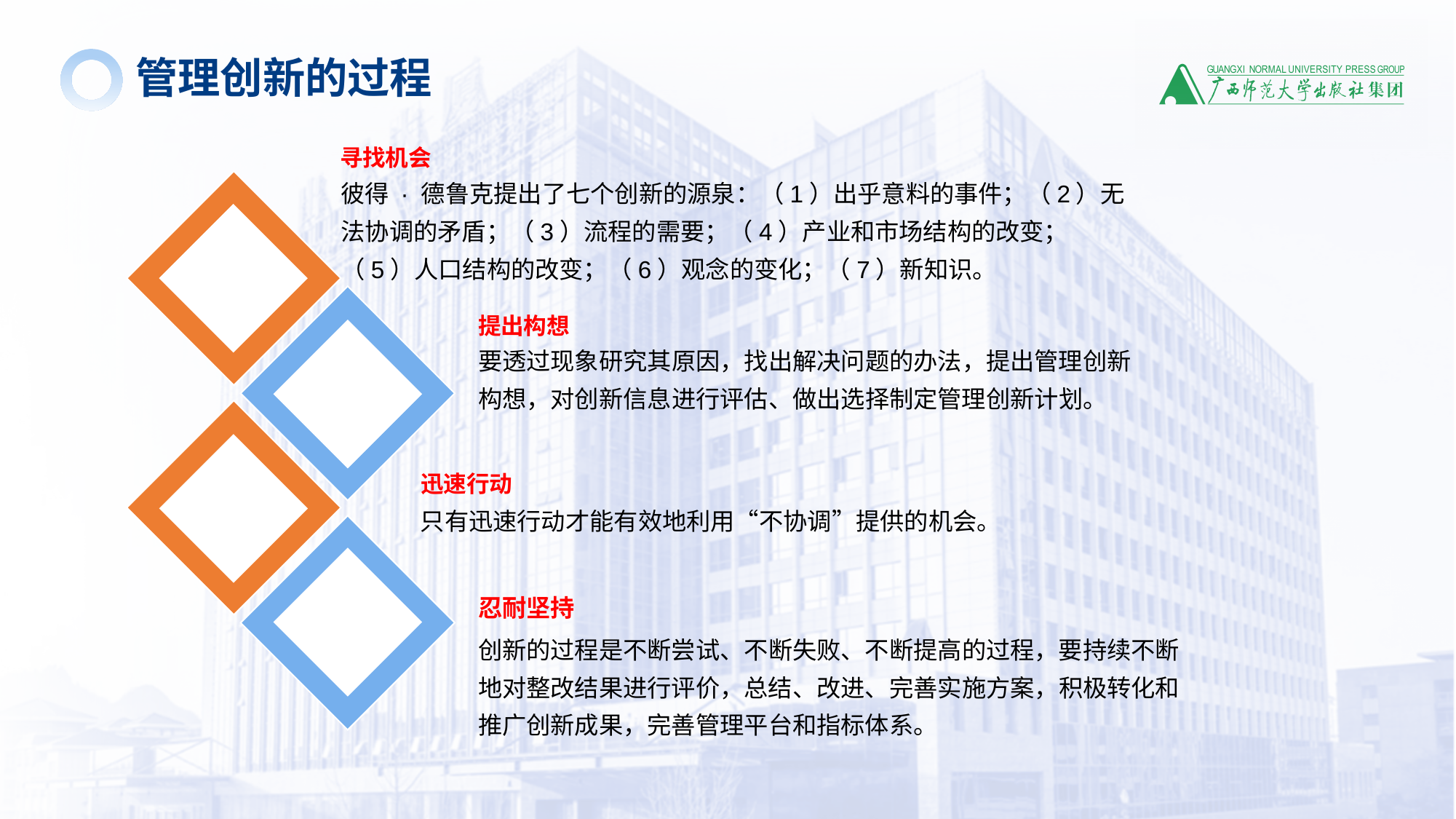

管理创新的过程

寻找机会
彼得 · 德鲁克提出了七个创新的源泉：（1）出乎意料的事件；（2）无法协调的矛盾；（3）流程的需要；（4）产业和市场结构的改变；（5）人口结构的改变；（6）观念的变化；（7）新知识。

提出构想
要透过现象研究其原因，找出解决问题的办法，提出管理创新构想，对创新信息进行评估、做出选择制定管理创新计划。

迅速行动
只有迅速行动才能有效地利用“不协调”提供的机会。

忍耐坚持
创新的过程是不断尝试、不断失败、不断提高的过程，要持续不断地对整改结果进行评价，总结、改进、完善实施方案，积极转化和推广创新成果，完善管理平台和指标体系。